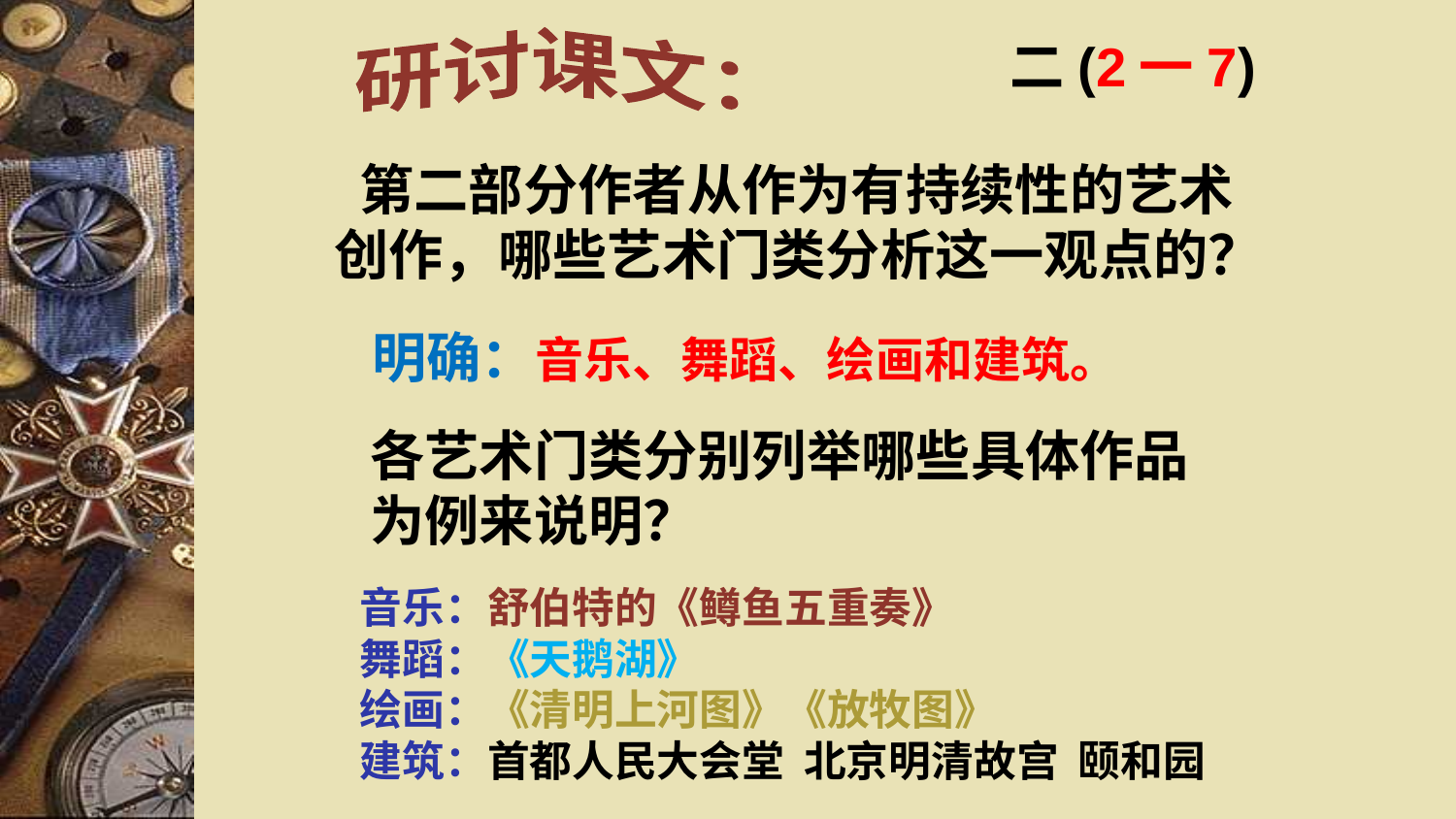

研讨课文：
二(2一7)
  第二部分作者从作为有持续性的艺术创作，哪些艺术门类分析这一观点的？
明确：音乐、舞蹈、绘画和建筑。
各艺术门类分别列举哪些具体作品为例来说明？
音乐：舒伯特的《鳟鱼五重奏》
舞蹈：《天鹅湖》
绘画：《清明上河图》《放牧图》
建筑：首都人民大会堂  北京明清故宫  颐和园